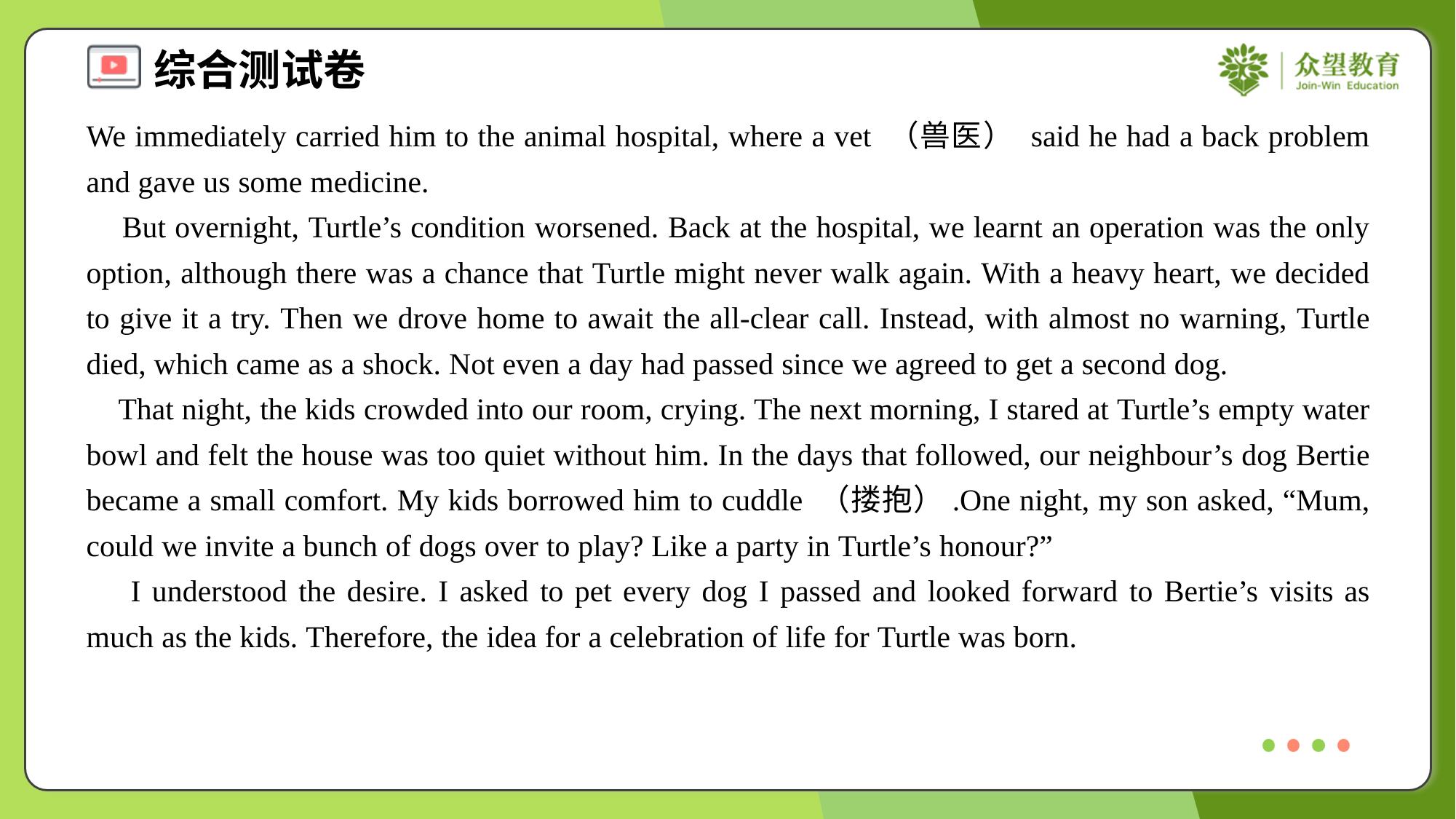

We immediately carried him to the animal hospital, where a vet （兽医） said he had a back problem and gave us some medicine.
    But overnight, Turtle’s condition worsened. Back at the hospital, we learnt an operation was the only option, although there was a chance that Turtle might never walk again. With a heavy heart, we decided to give it a try. Then we drove home to await the all-clear call. Instead, with almost no warning, Turtle died, which came as a shock. Not even a day had passed since we agreed to get a second dog.
    That night, the kids crowded into our room, crying. The next morning, I stared at Turtle’s empty water bowl and felt the house was too quiet without him. In the days that followed, our neighbour’s dog Bertie became a small comfort. My kids borrowed him to cuddle （搂抱）.One night, my son asked, “Mum, could we invite a bunch of dogs over to play? Like a party in Turtle’s honour?”
    I understood the desire. I asked to pet every dog I passed and looked forward to Bertie’s visits as much as the kids. Therefore, the idea for a celebration of life for Turtle was born.